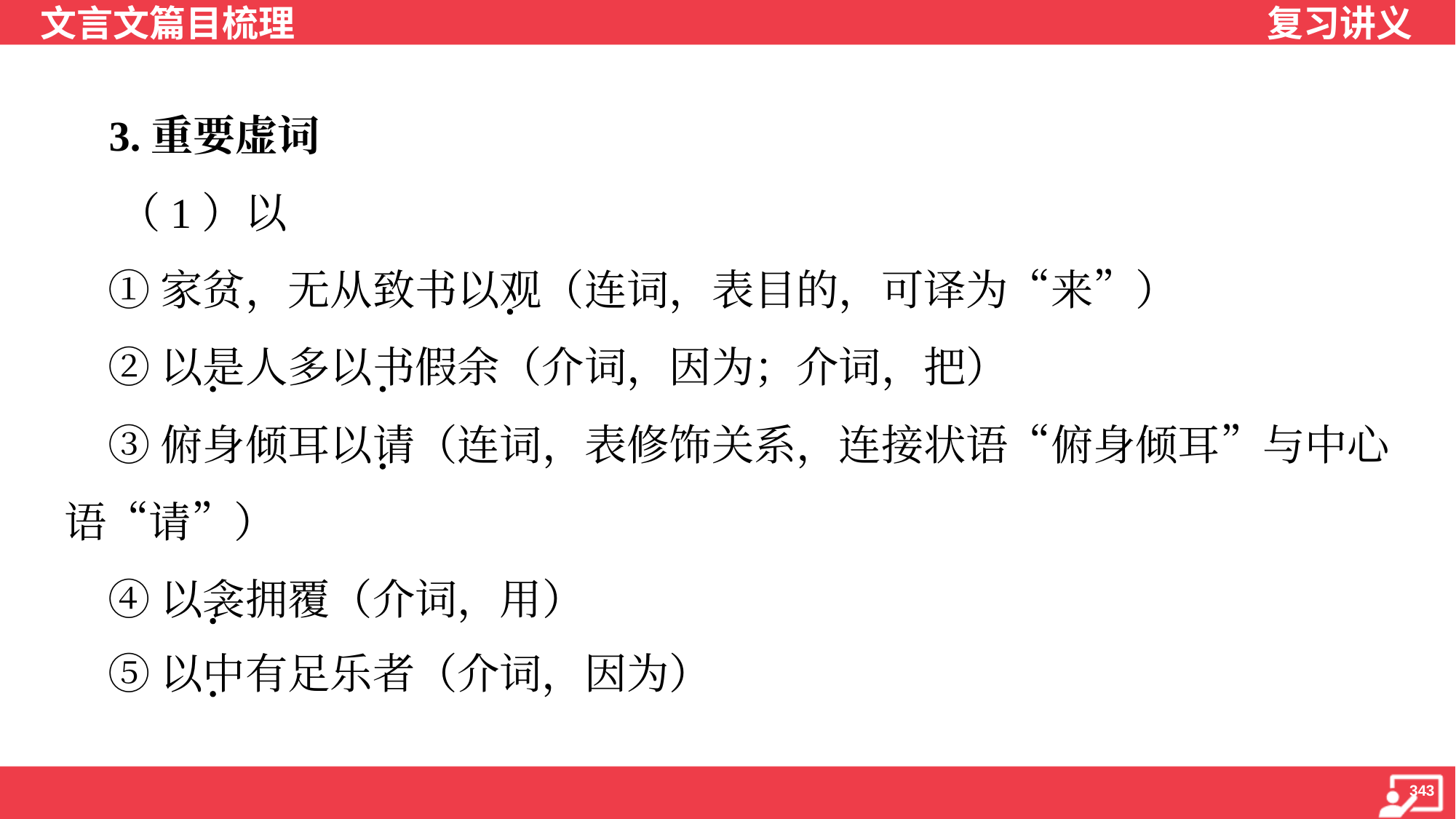

3.重要虚词
    （1）以
    ①家贫，无从致书以观（连词，表目的，可译为“来”）
    ②以是人多以书假余（介词，因为；介词，把）
    ③俯身倾耳以请（连词，表修饰关系，连接状语“俯身倾耳”与中心
语“请”）
    ④以衾拥覆（介词，用）
    ⑤以中有足乐者（介词，因为）